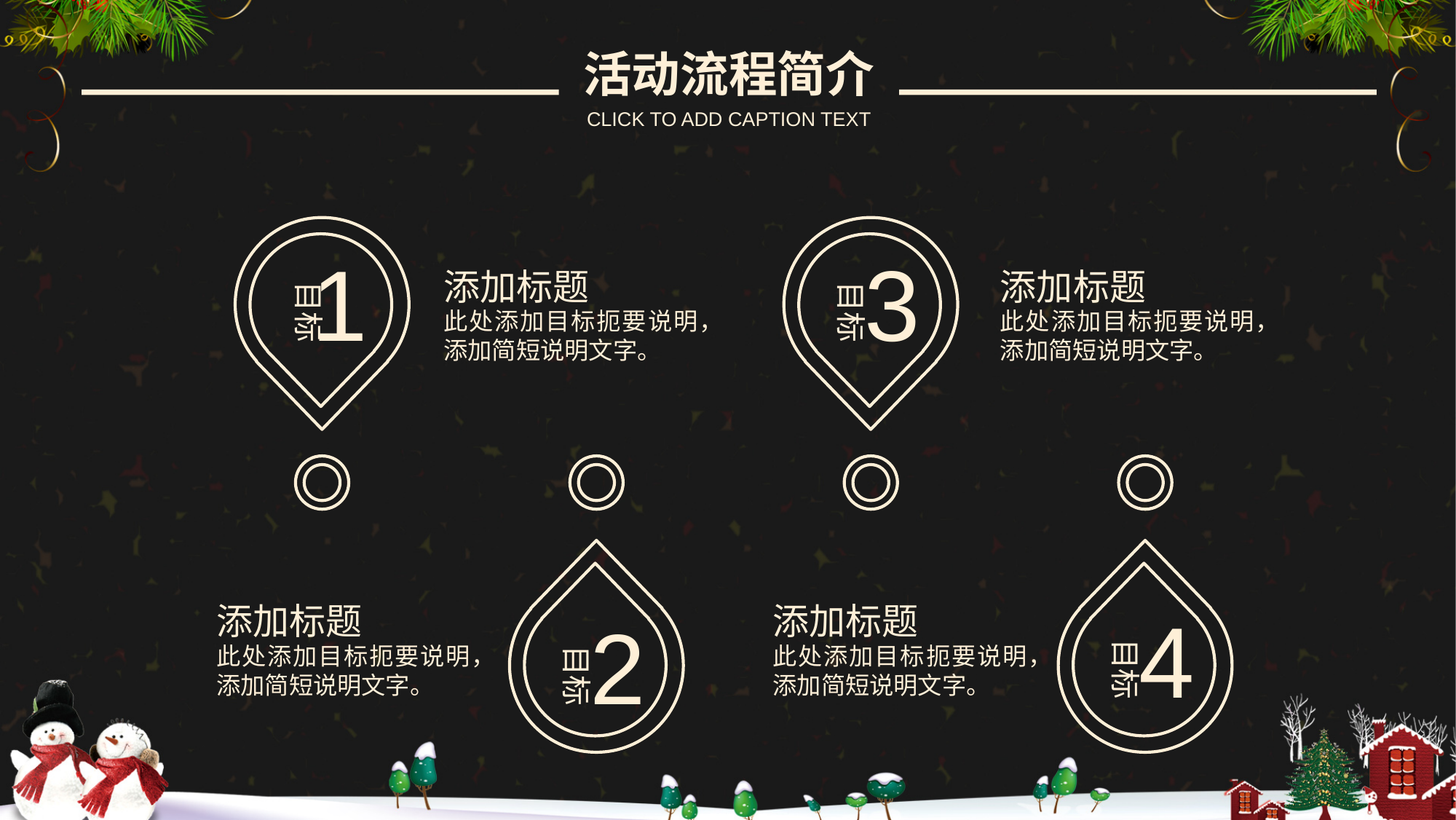

活动流程简介

CLICK TO ADD CAPTION TEXT

1
目标

3
目标
添加标题
添加标题
此处添加目标扼要说明，
添加简短说明文字。
此处添加目标扼要说明，
添加简短说明文字。

2
目标

4
目标
添加标题
添加标题
此处添加目标扼要说明，
添加简短说明文字。
此处添加目标扼要说明，
添加简短说明文字。